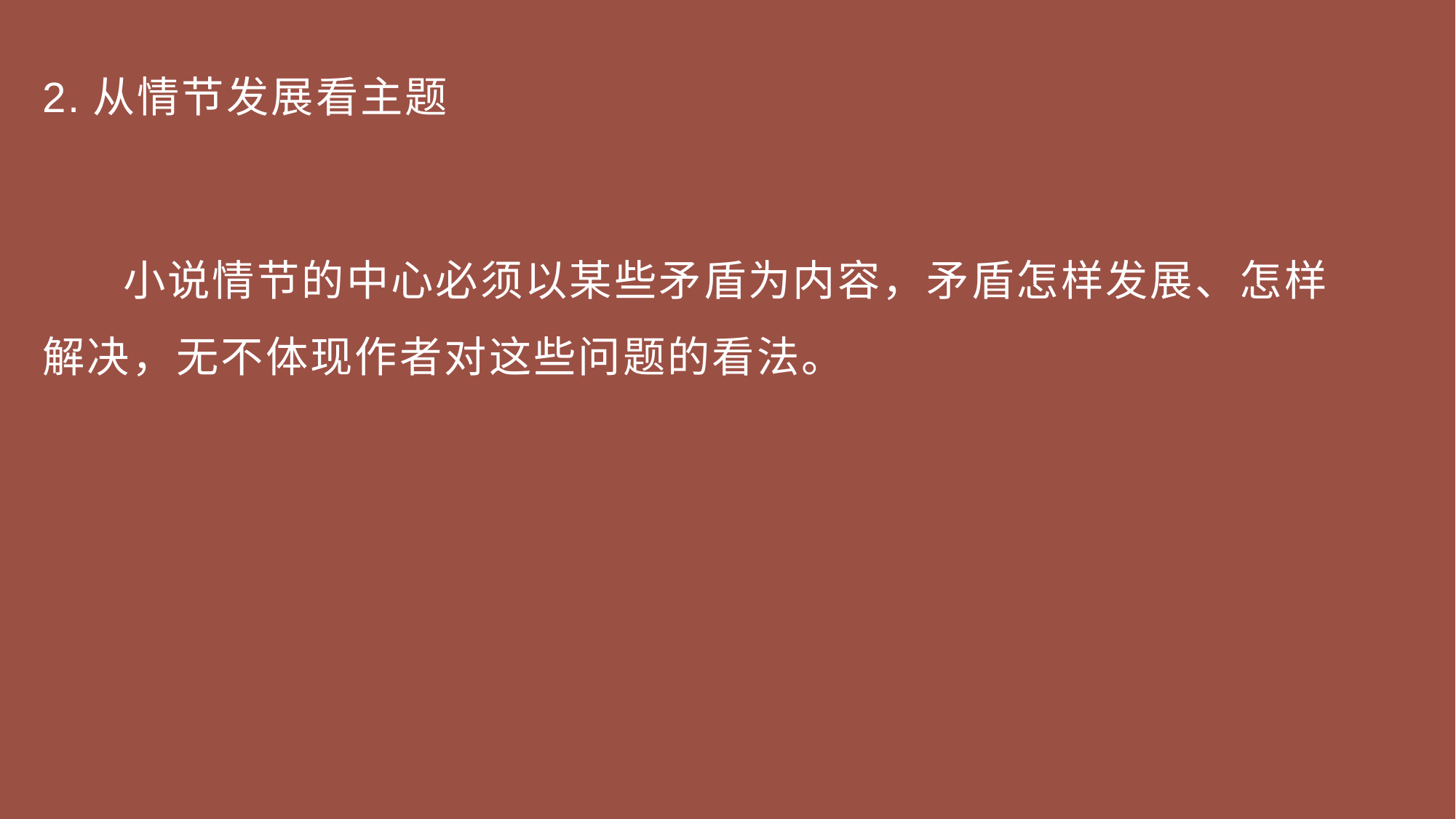

2.从情节发展看主题

      小说情节的中心必须以某些矛盾为内容，矛盾怎样发展、怎样解决，无不体现作者对这些问题的看法。